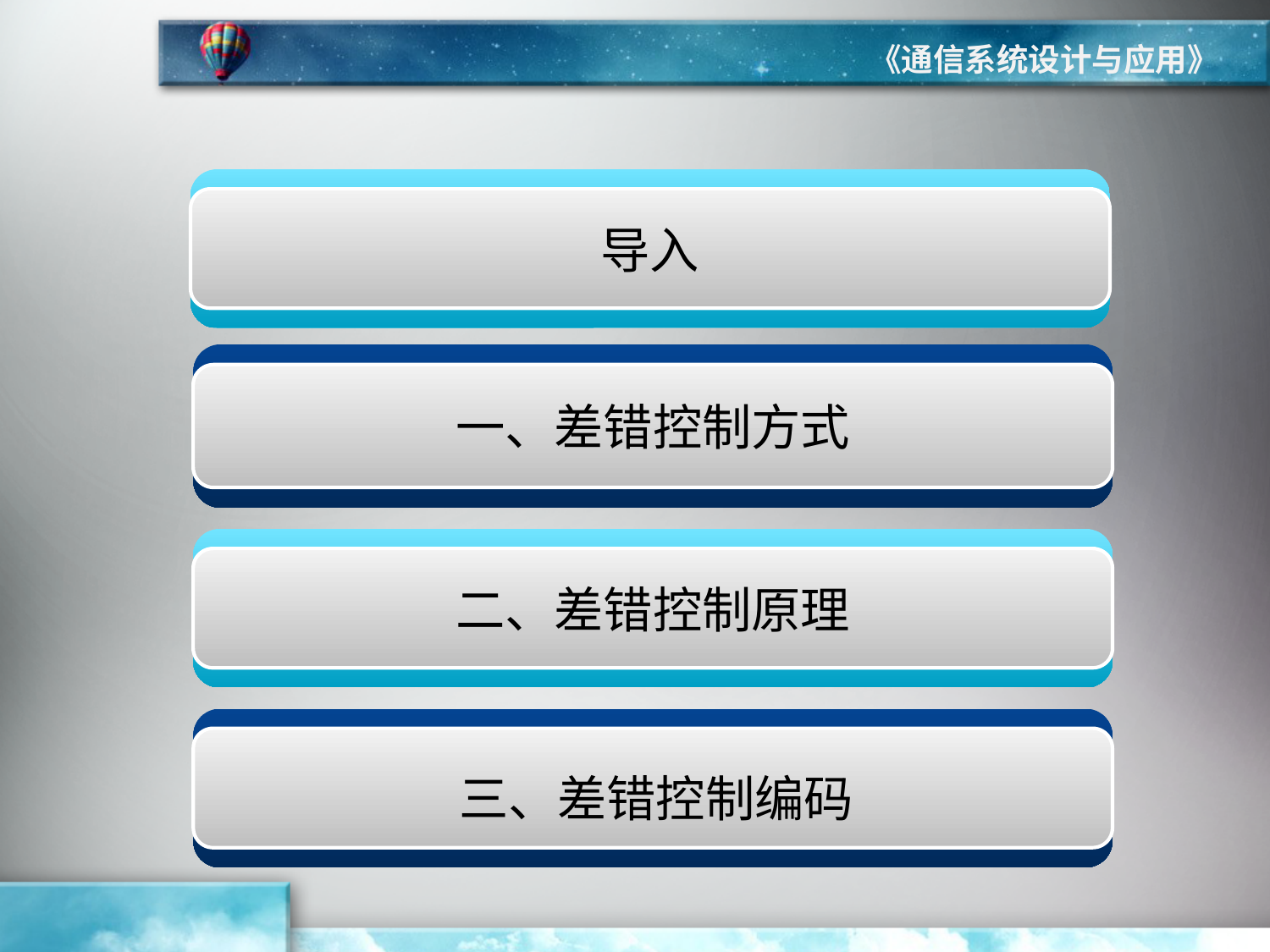

《通信系统设计与应用》

导入

一、差错控制方式

二、差错控制原理

三、差错控制编码